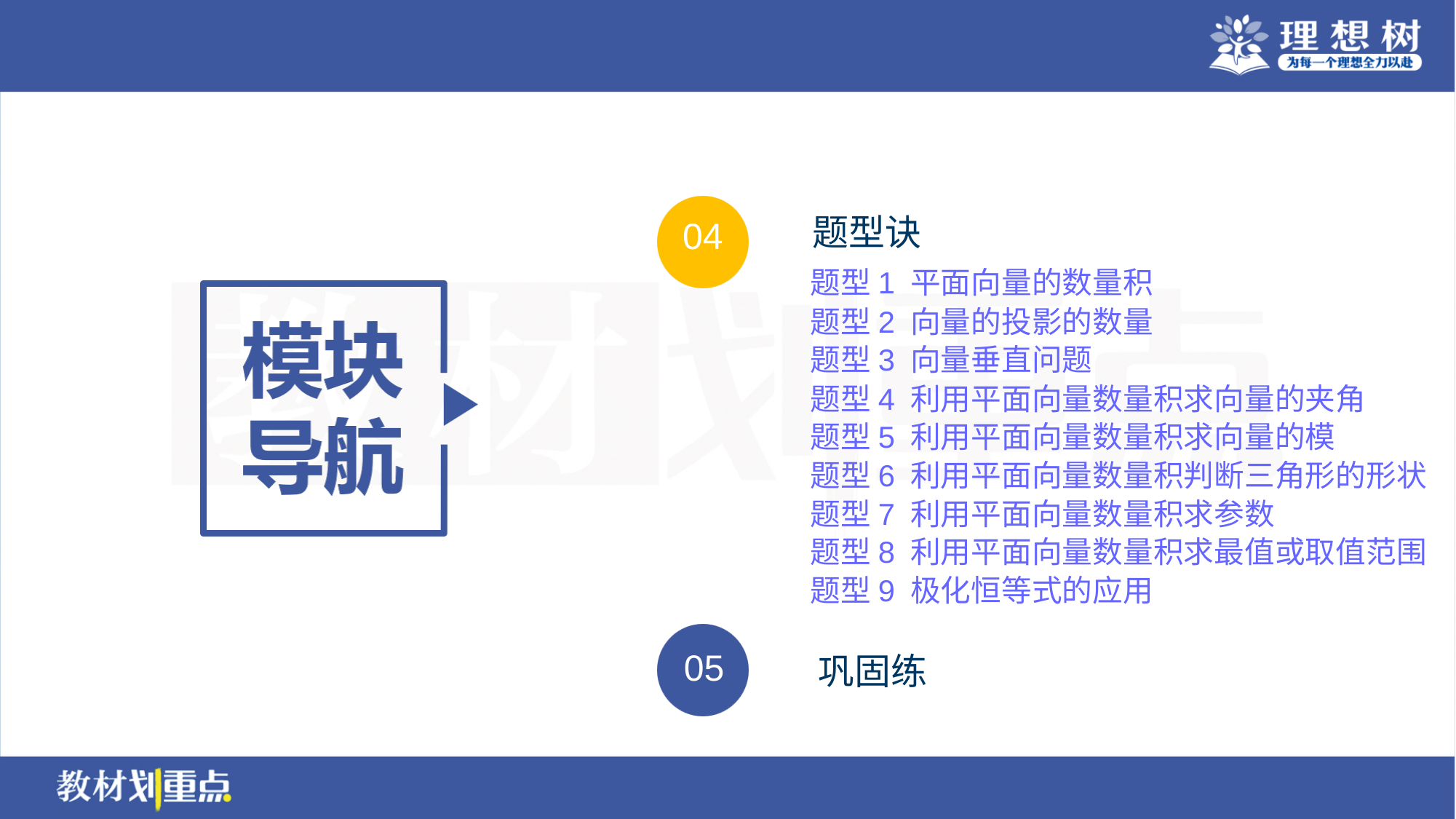

题型1 平面向量的数量积
题型2 向量的投影的数量
题型3 向量垂直问题
题型4 利用平面向量数量积求向量的夹角
题型5 利用平面向量数量积求向量的模
题型6 利用平面向量数量积判断三角形的形状
题型7 利用平面向量数量积求参数
题型8 利用平面向量数量积求最值或取值范围
题型9 极化恒等式的应用